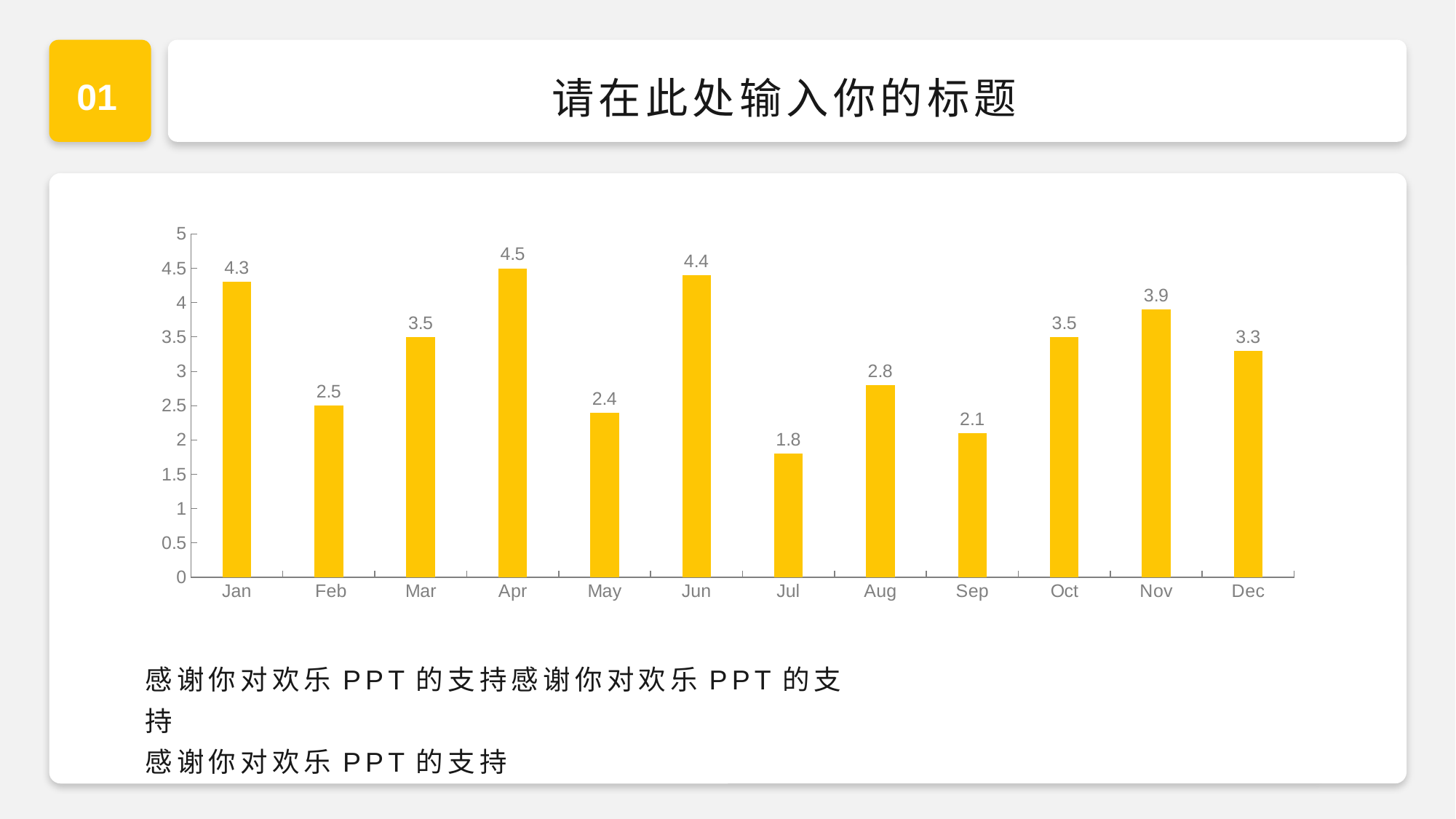

01

请在此处输入你的标题

### Chart

| Category | 系列 1 |
|---|---|
| Jan | 4.3 |
|  Feb | 2.5 |
| Mar | 3.5 |
| Apr | 4.5 |
| May | 2.4 |
| Jun | 4.4 |
| Jul | 1.8 |
| Aug | 2.8 |
| Sep | 2.1 |
| Oct | 3.5 |
| Nov | 3.9 |
| Dec | 3.3 |
感谢你对欢乐PPT的支持感谢你对欢乐PPT的支持
感谢你对欢乐PPT的支持